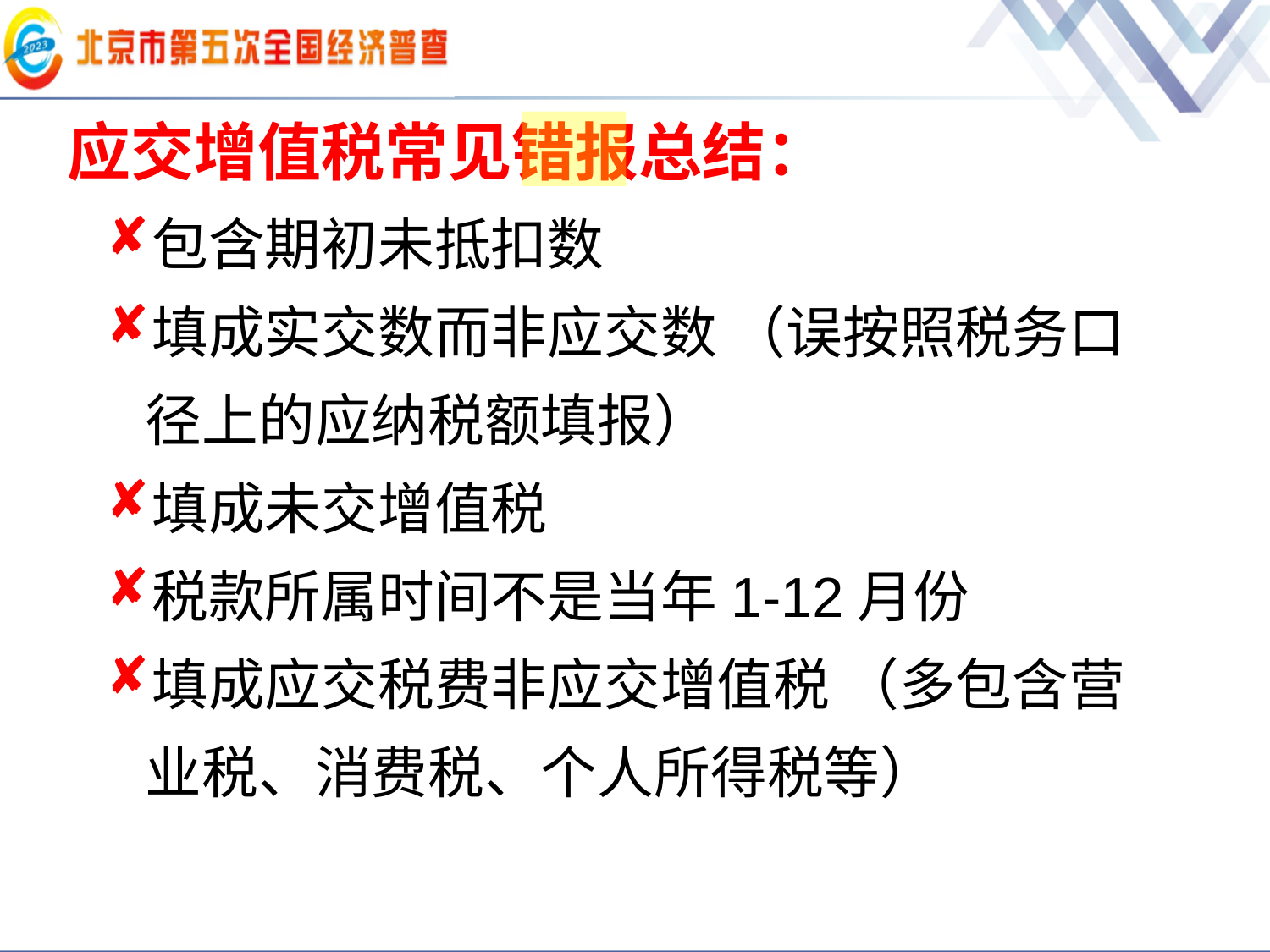

应交增值税常见错报总结：
包含期初未抵扣数
填成实交数而非应交数 （误按照税务口径上的应纳税额填报）
填成未交增值税
税款所属时间不是当年1-12月份
填成应交税费非应交增值税 （多包含营业税、消费税、个人所得税等）